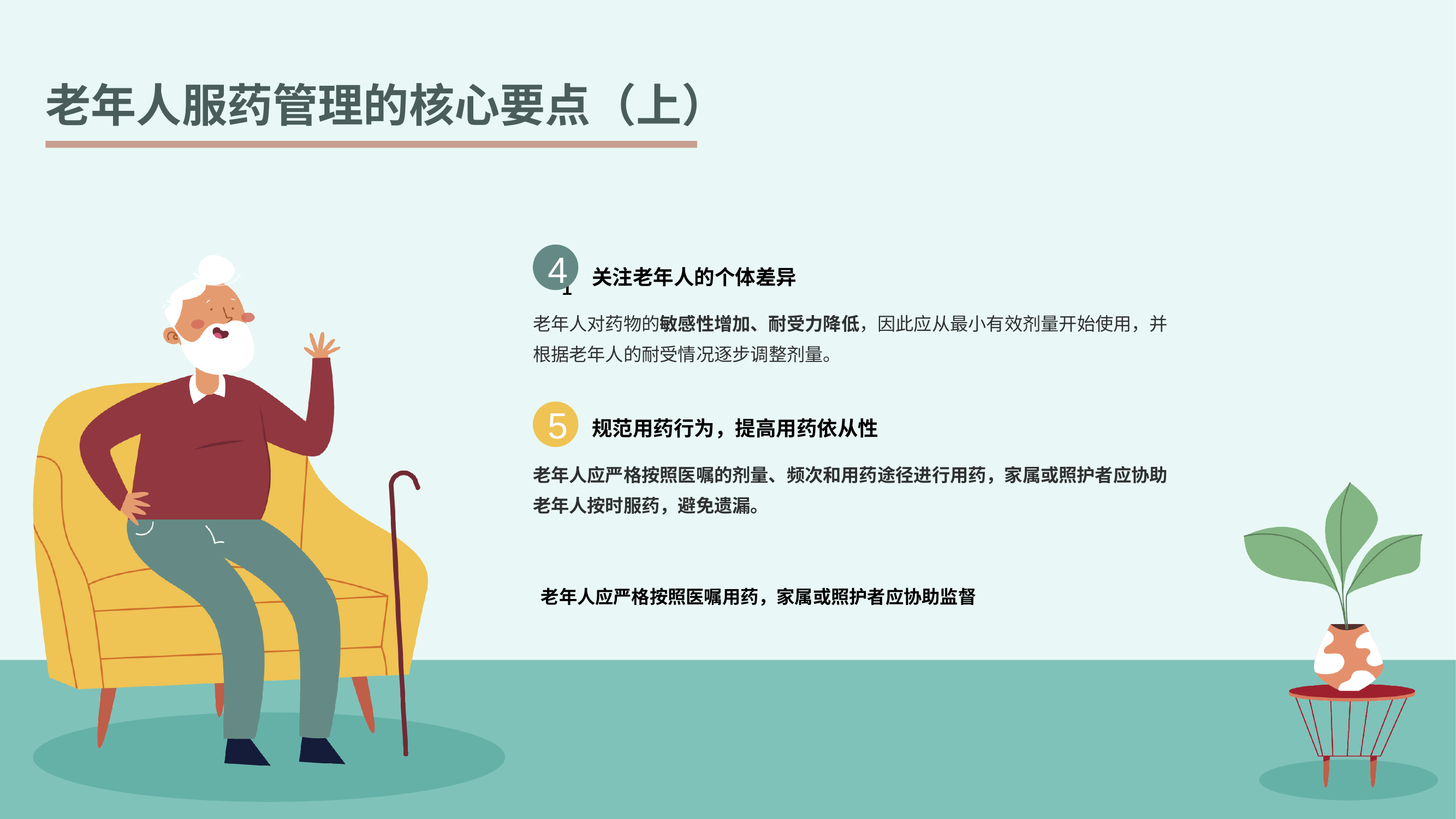

老年人服药管理的核心要点（上）

4

1
关注老年人的个体差异
1
老年人对药物的敏感性增加、耐受力降低，因此应从最小有效剂量开始使用，并根据老年人的耐受情况逐步调整剂量。
规范用药行为，提高用药依从性

老年人应严格按照医嘱的剂量、频次和用药途径进行用药，家属或照护者应协助老年人按时服药，避免遗漏。
5
老年人应严格按照医嘱用药，家属或照护者应协助监督